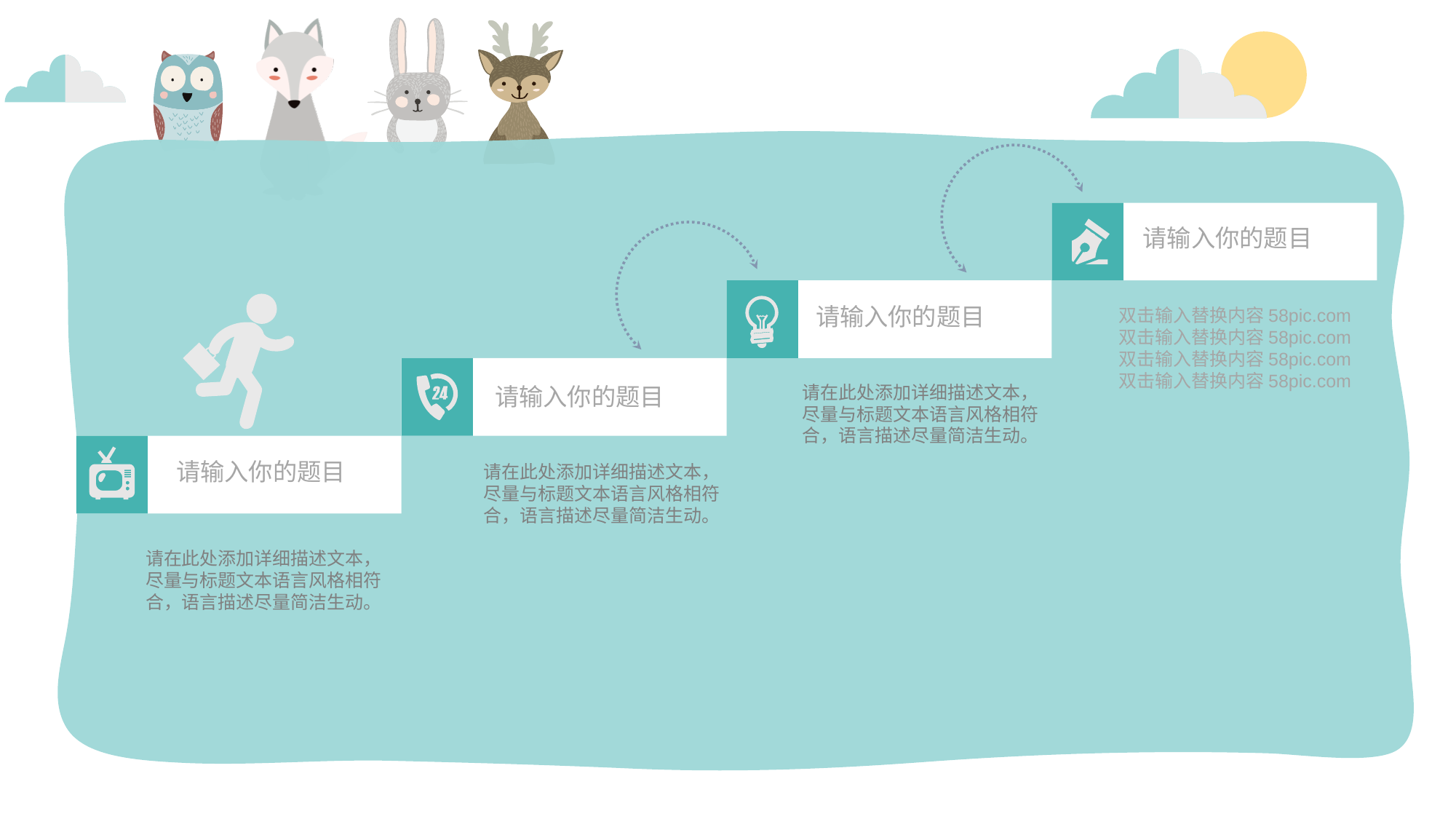

请输入你的题目
请输入你的题目
双击输入替换内容58pic.com双击输入替换内容58pic.com双击输入替换内容58pic.com双击输入替换内容58pic.com
请在此处添加详细描述文本，尽量与标题文本语言风格相符合，语言描述尽量简洁生动。
请输入你的题目
请输入你的题目
请在此处添加详细描述文本，尽量与标题文本语言风格相符合，语言描述尽量简洁生动。
请在此处添加详细描述文本，尽量与标题文本语言风格相符合，语言描述尽量简洁生动。